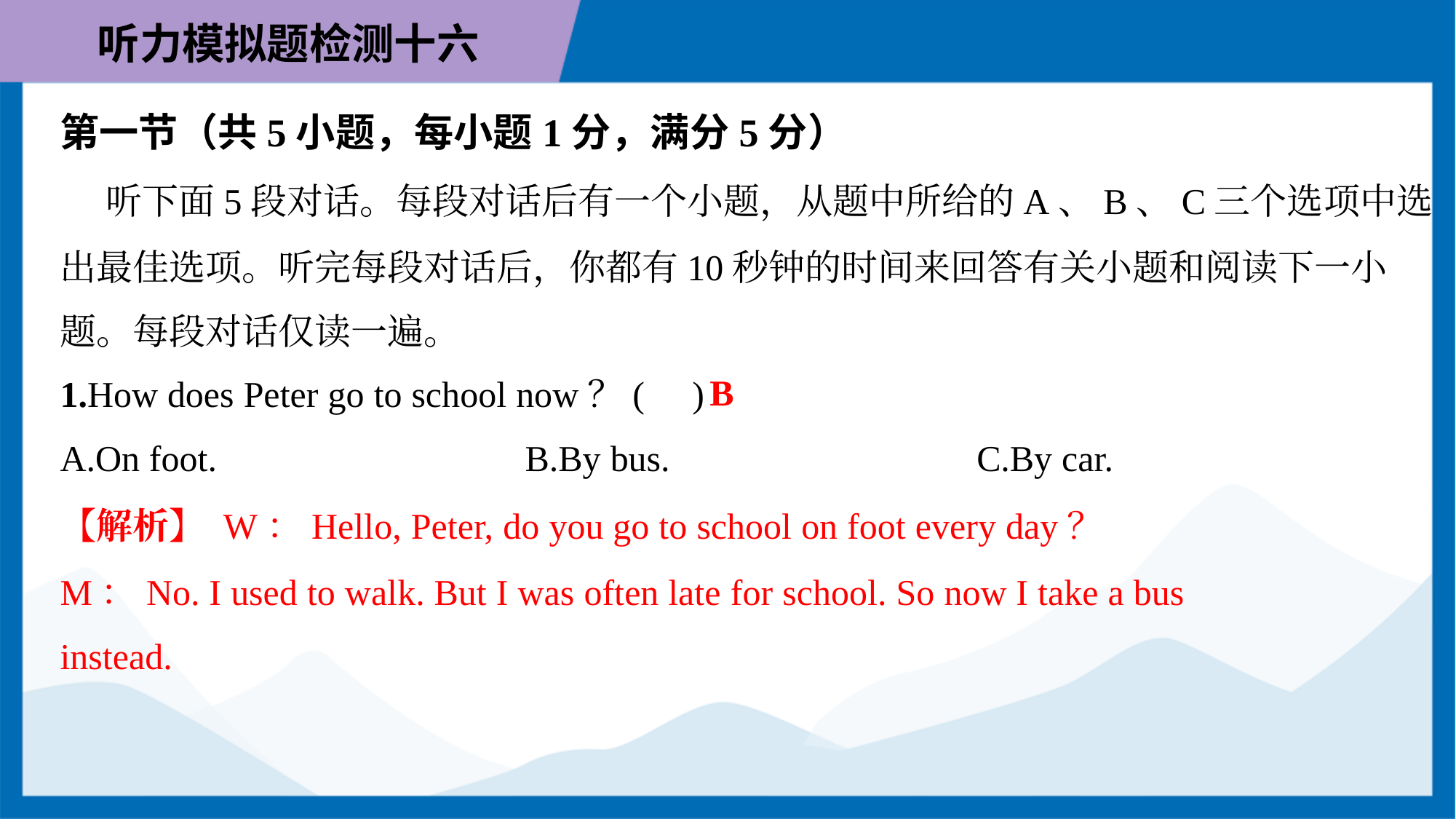

第一节（共5小题，每小题1分，满分5分）
    听下面5段对话。每段对话后有一个小题，从题中所给的A、B、C三个选项中选
出最佳选项。听完每段对话后，你都有10秒钟的时间来回答有关小题和阅读下一小
题。每段对话仅读一遍。
B
1.How does Peter go to school now？(     )
A.On foot.	B.By bus.	C.By car.
【解析】 W：Hello, Peter, do you go to school on foot every day？
M：No. I used to walk. But I was often late for school. So now I take a bus
instead.